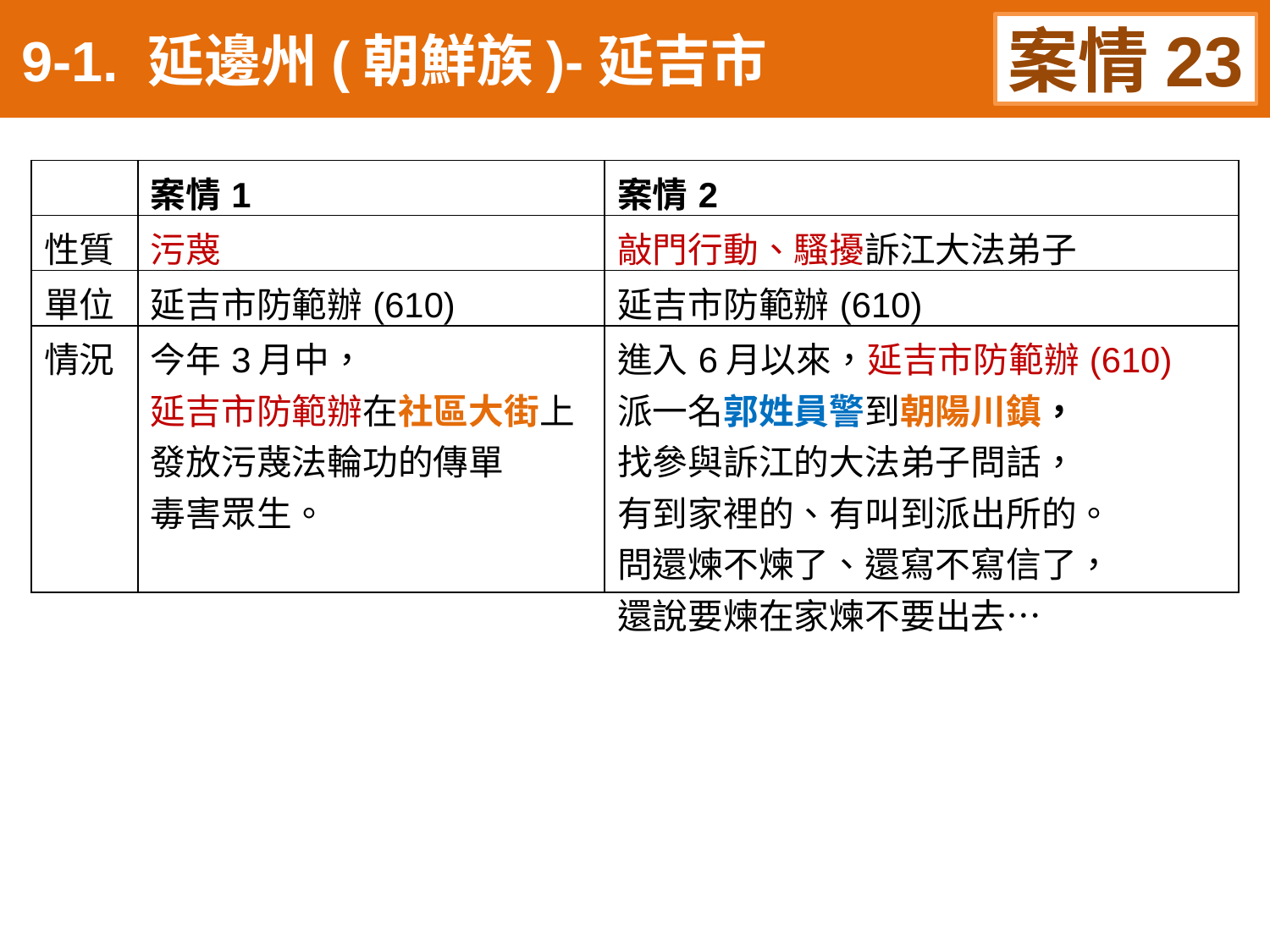

9-1. 延邊州(朝鮮族)-延吉市
案情23

|  | 案情1 | 案情2 |
| --- | --- | --- |
| 性質 | 污蔑 | 敲門行動、騷擾訴江大法弟子 |
| 單位 | 延吉市防範辦(610) | 延吉市防範辦(610) |
| 情況 | 今年3月中， 延吉市防範辦在社區大街上 發放污蔑法輪功的傳單 毒害眾生。 | 進入6月以來，延吉市防範辦(610) 派一名郭姓員警到朝陽川鎮， 找參與訴江的大法弟子問話， 有到家裡的、有叫到派出所的。 問還煉不煉了、還寫不寫信了， 還說要煉在家煉不要出去… |